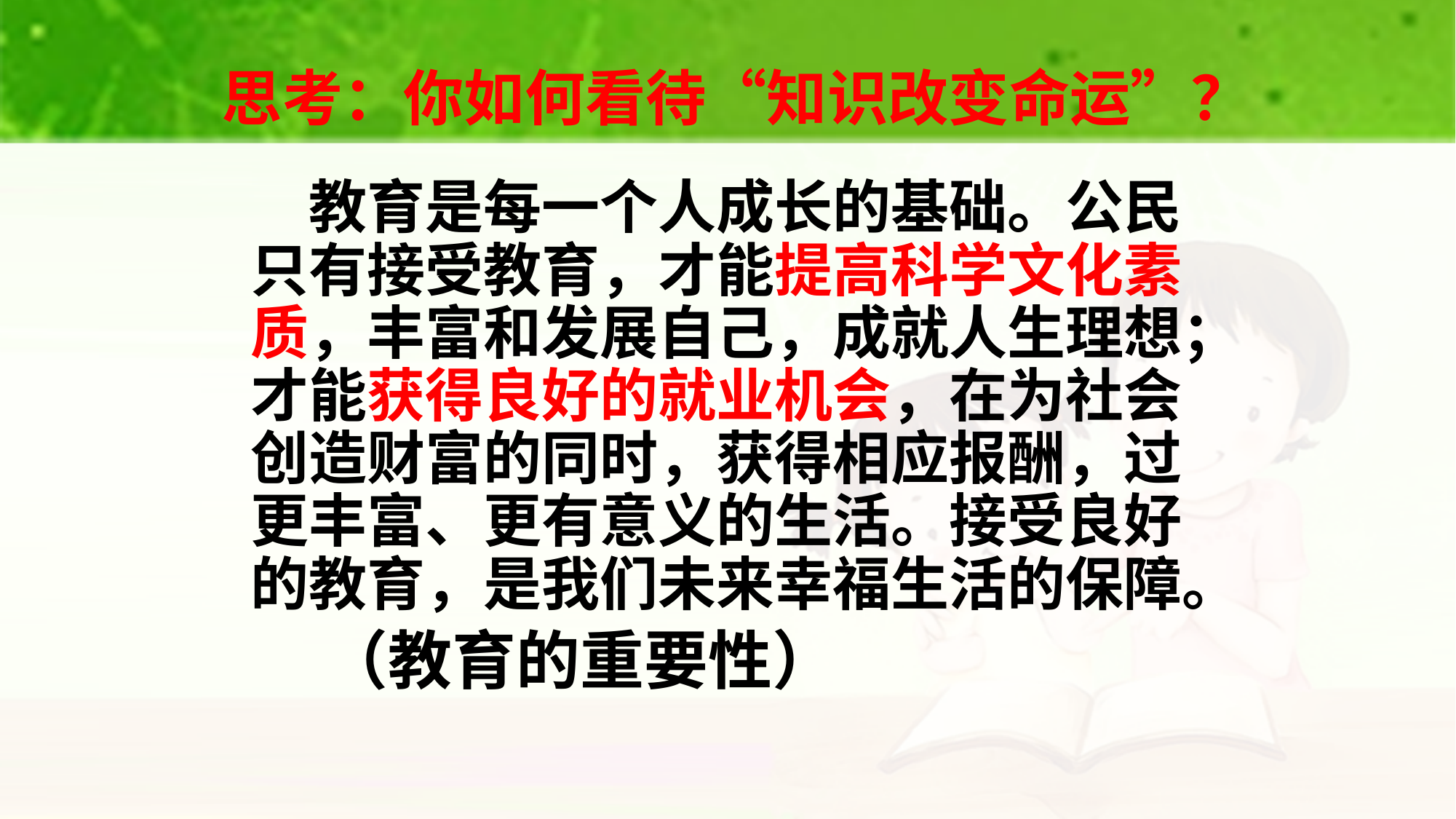

思考：你如何看待“知识改变命运”？
     教育是每一个人成长的基础。公民只有接受教育，才能提高科学文化素质，丰富和发展自己，成就人生理想；才能获得良好的就业机会，在为社会创造财富的同时，获得相应报酬，过更丰富、更有意义的生活。接受良好的教育，是我们未来幸福生活的保障。
       （教育的重要性）